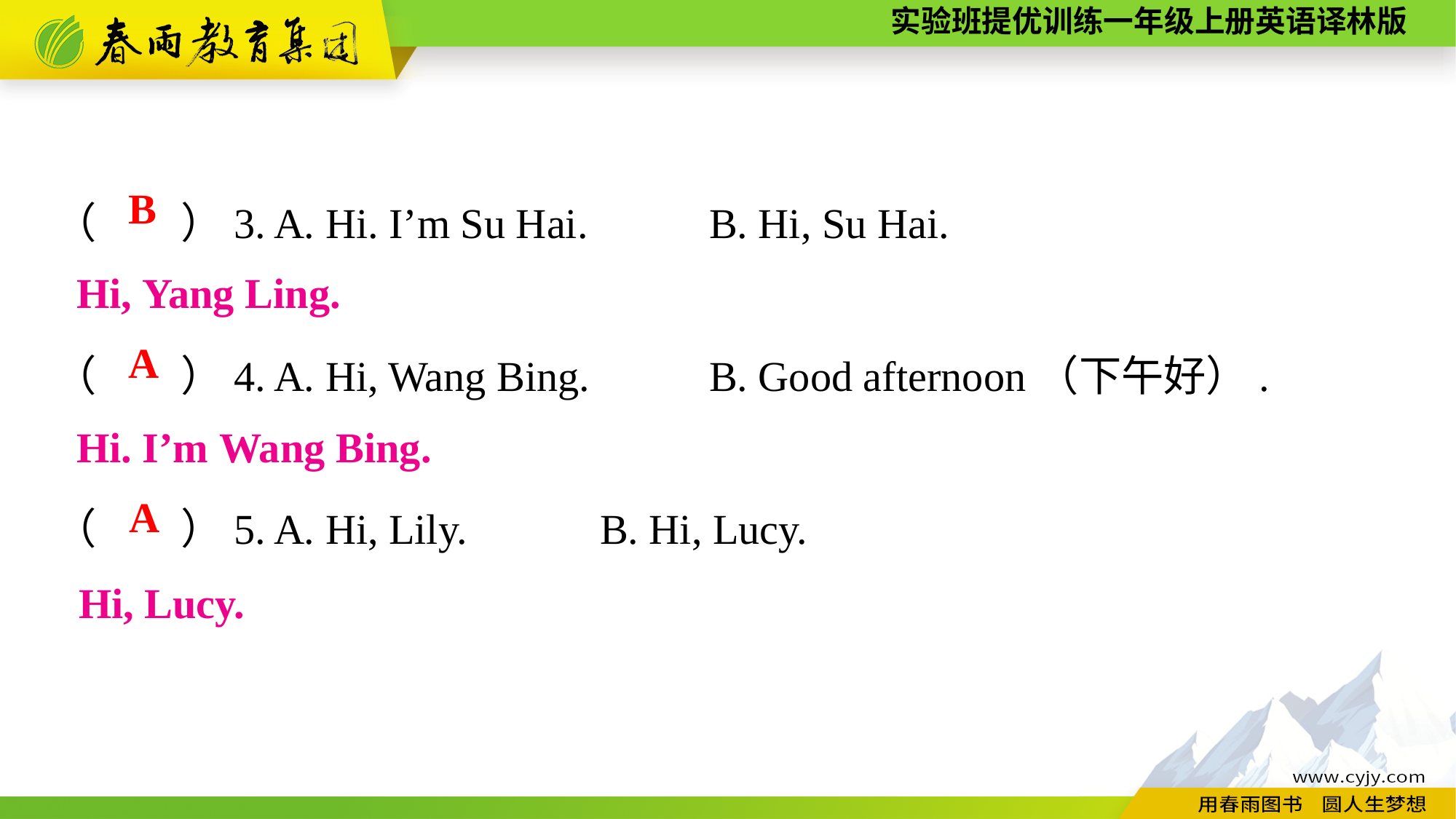

（　　）3. A. Hi. I’m Su Hai.		B. Hi, Su Hai.

（　　）4. A. Hi, Wang Bing.		B. Good afternoon（下午好）.

（　　）5. A. Hi, Lily.		B. Hi, Lucy.
B
Hi, Yang Ling.
A
Hi. I’m Wang Bing.
A
Hi, Lucy.